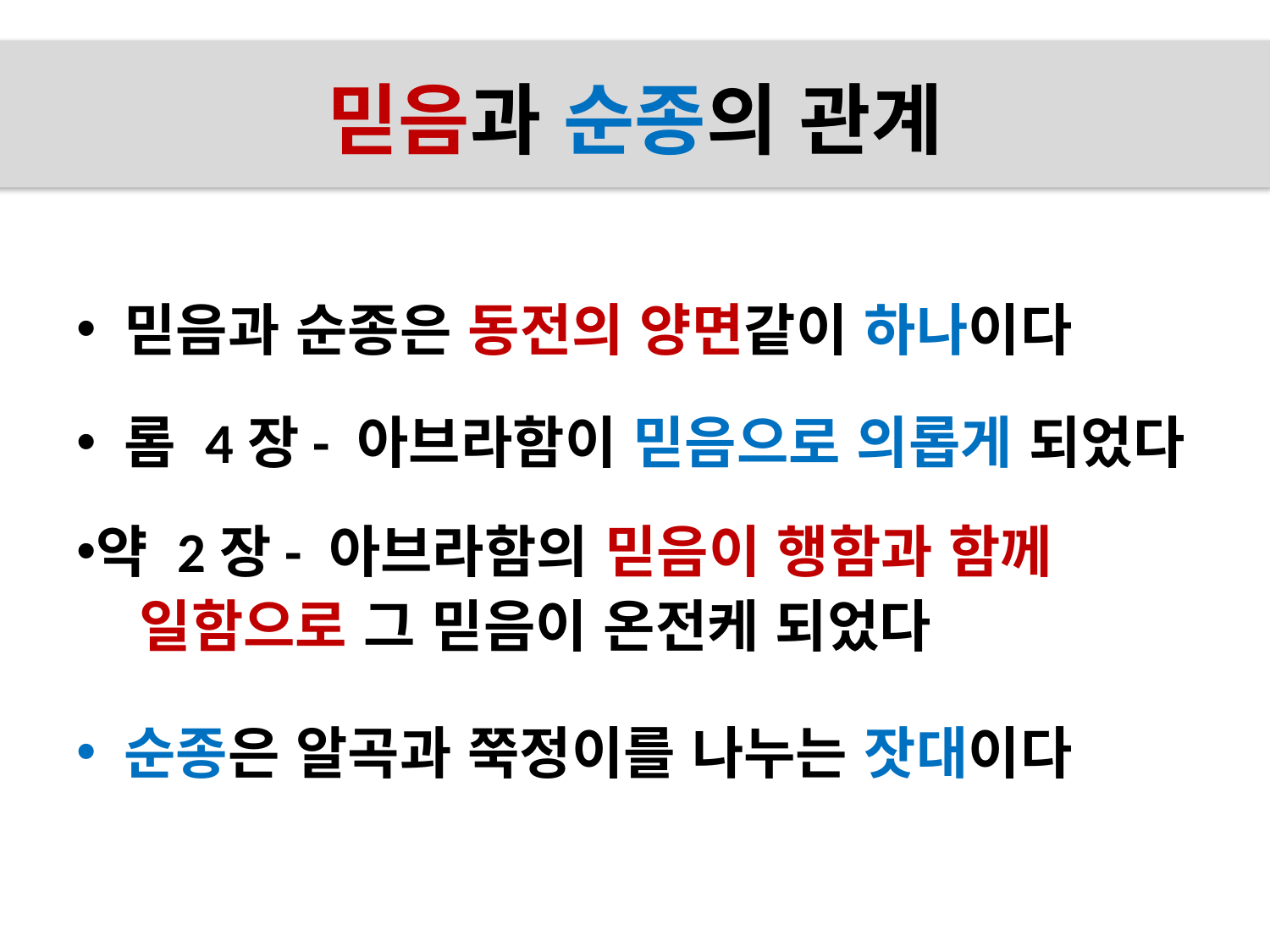

# 믿음과 순종의 관계

믿음과 순종은 동전의 양면같이 하나이다
롬 4장- 아브라함이 믿음으로 의롭게 되었다
약 2장- 아브라함의 믿음이 행함과 함께
    일함으로 그 믿음이 온전케 되었다
순종은 알곡과 쭉정이를 나누는 잣대이다